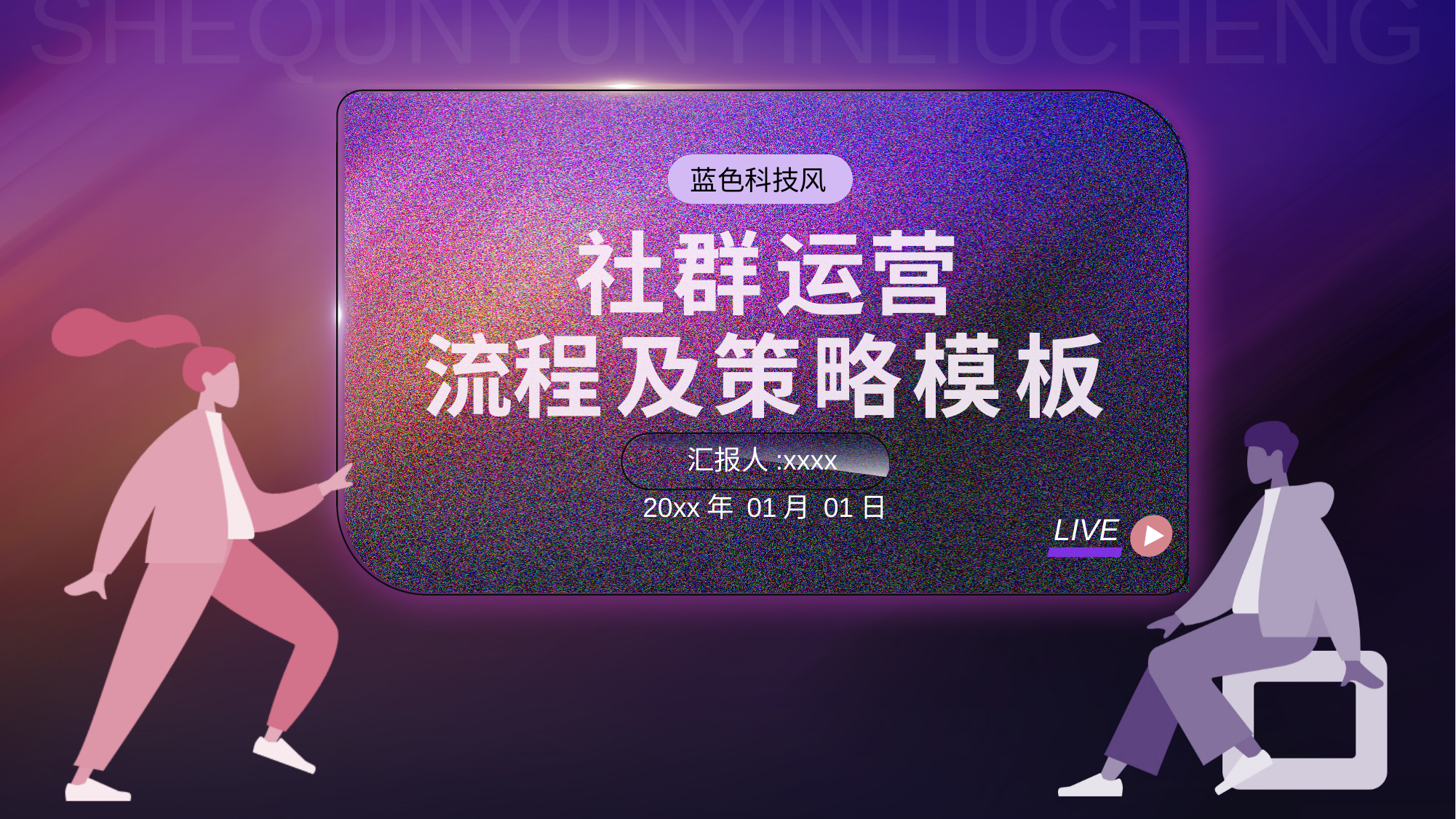

蓝色科技风
社
群
运
营
流
程
及
策
略
模
板
汇报人:xxxx
20xx年 01月 01日
LIVE